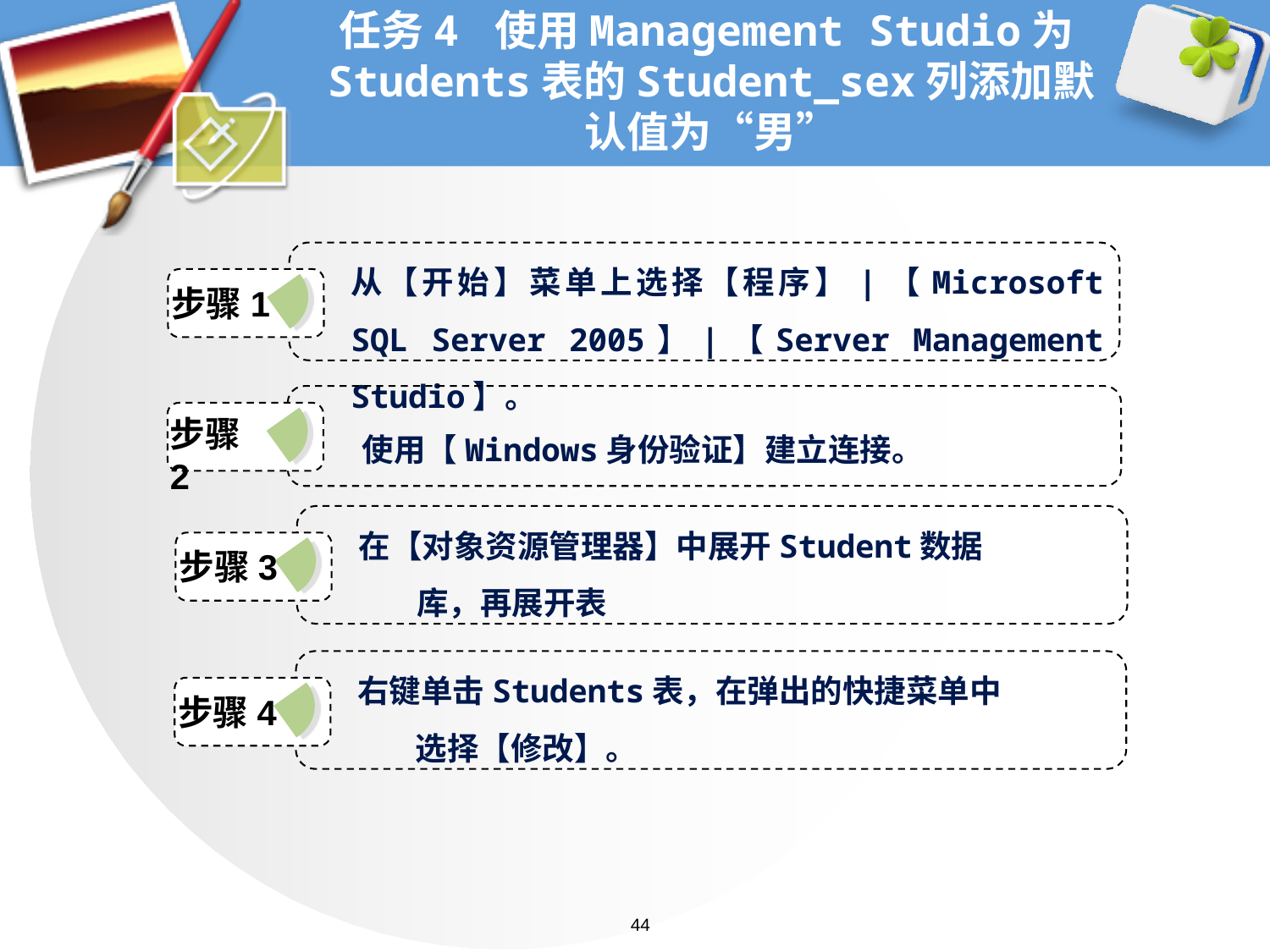

# 任务4 使用Management Studio为Students表的Student_sex列添加默认值为“男”
从【开始】菜单上选择【程序】|【Microsoft SQL Server 2005】|【Server Management Studio】。

步骤1

使用【Windows身份验证】建立连接。
步骤2

在【对象资源管理器】中展开Student数据
       库，再展开表

步骤3

右键单击Students表，在弹出的快捷菜单中
       选择【修改】。

步骤4

44